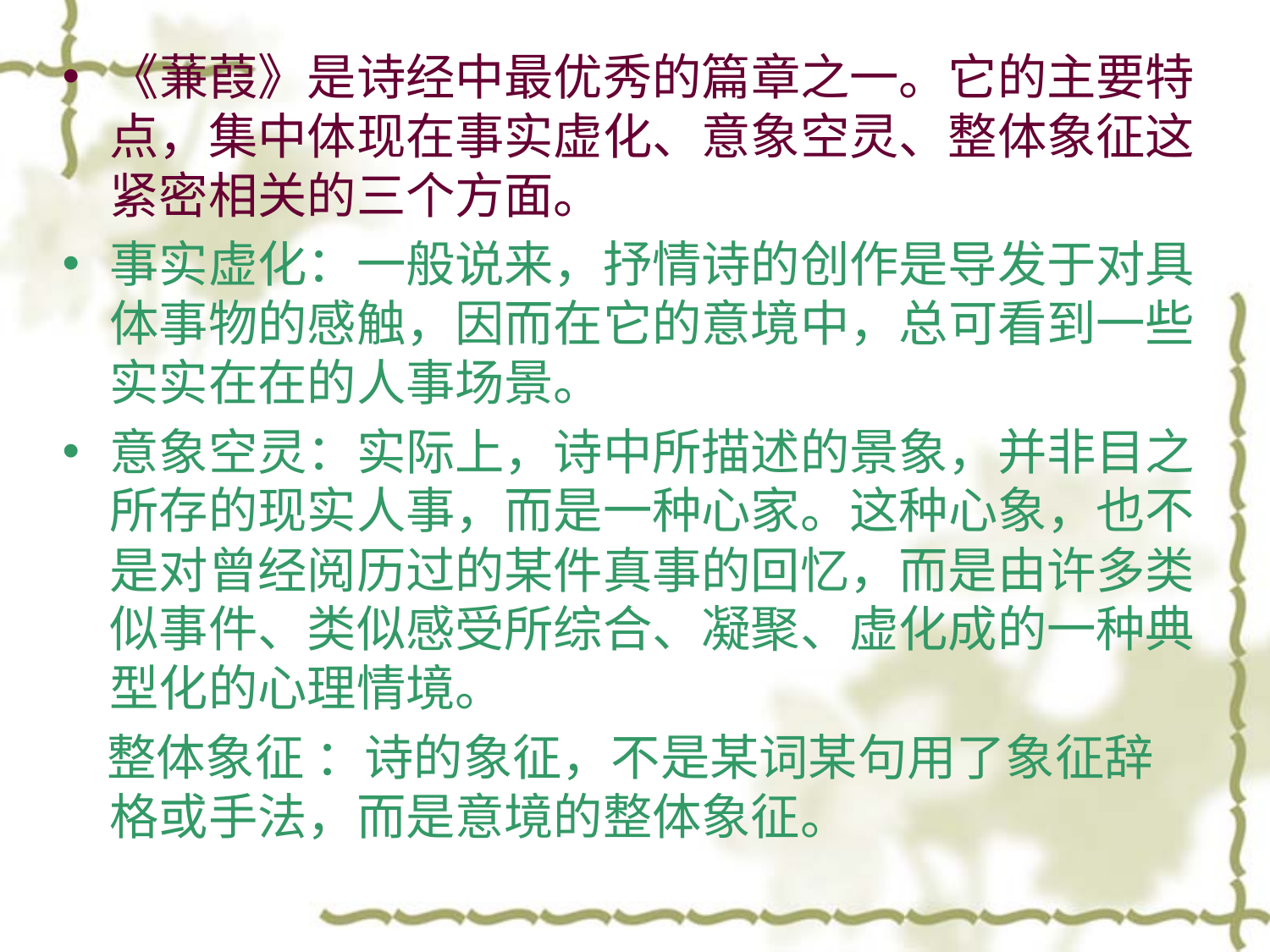

《蒹葭》是诗经中最优秀的篇章之一。它的主要特点，集中体现在事实虚化、意象空灵、整体象征这紧密相关的三个方面。
事实虚化：一般说来，抒情诗的创作是导发于对具体事物的感触，因而在它的意境中，总可看到一些实实在在的人事场景。
意象空灵：实际上，诗中所描述的景象，并非目之所存的现实人事，而是一种心家。这种心象，也不是对曾经阅历过的某件真事的回忆，而是由许多类似事件、类似感受所综合、凝聚、虚化成的一种典型化的心理情境。
   整体象征 ：诗的象征，不是某词某句用了象征辞格或手法，而是意境的整体象征。